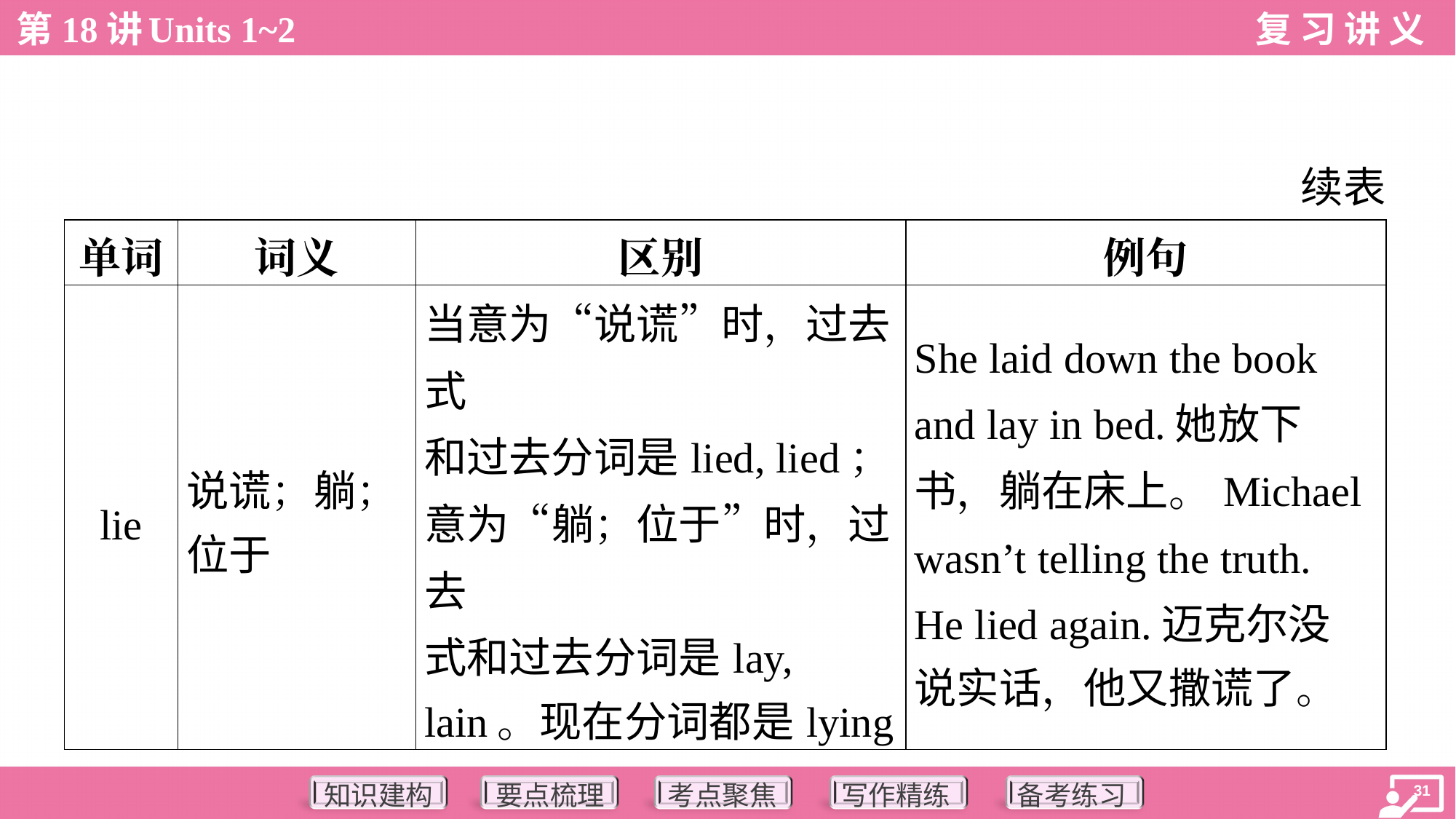

续表
| 单词 | 词义 | 区别 | 例句 |
| --- | --- | --- | --- |
| lie | 说谎；躺； 位于 | 当意为“说谎”时，过去式 和过去分词是lied, lied； 意为“躺；位于”时，过去 式和过去分词是lay, lain。现在分词都是lying | She laid down the book and lay in bed.她放下 书，躺在床上。Michael wasn’t telling the truth. He lied again.迈克尔没 说实话，他又撒谎了。 |